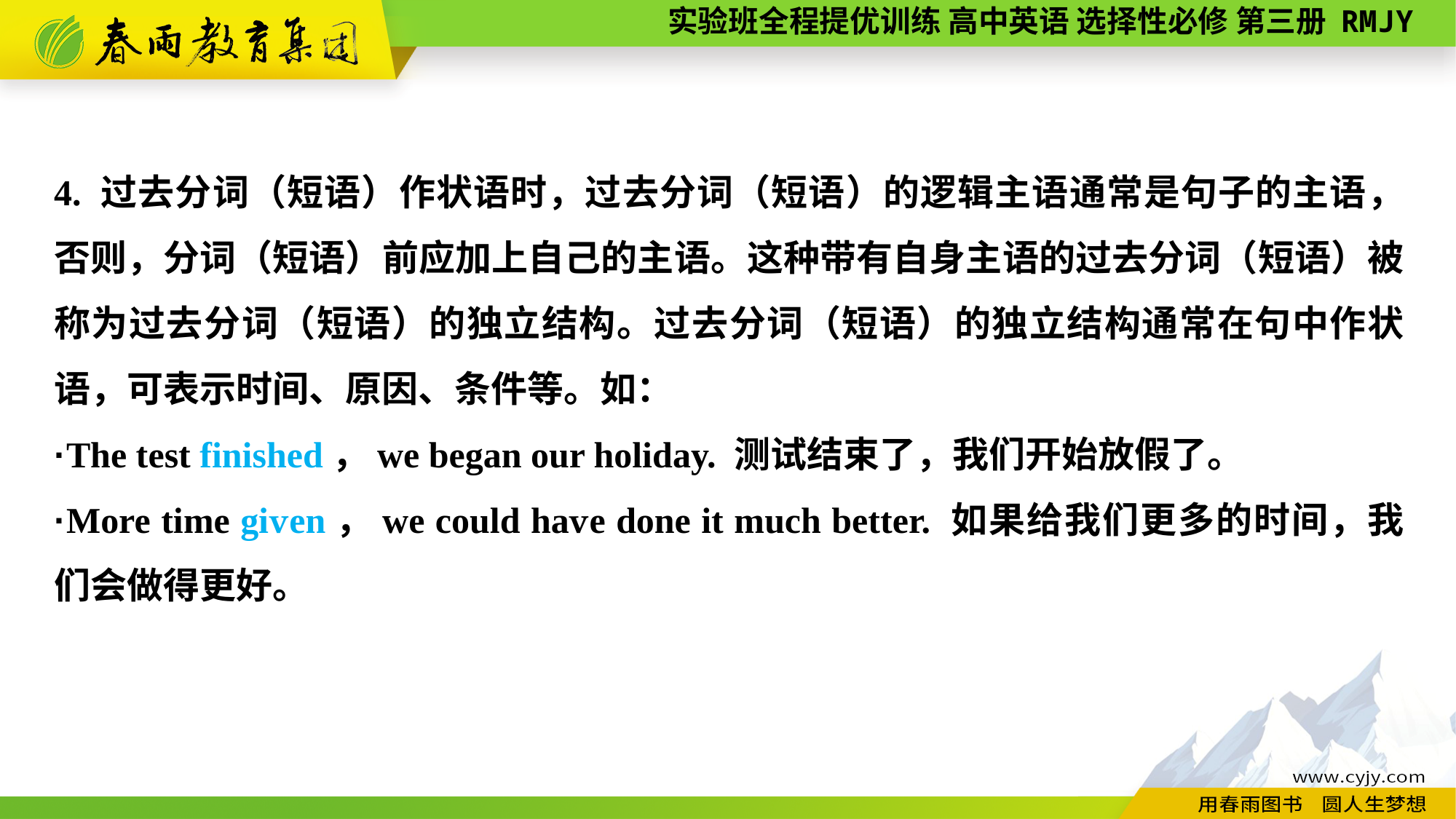

4. 过去分词（短语）作状语时，过去分词（短语）的逻辑主语通常是句子的主语，否则，分词（短语）前应加上自己的主语。这种带有自身主语的过去分词（短语）被称为过去分词（短语）的独立结构。过去分词（短语）的独立结构通常在句中作状语，可表示时间、原因、条件等。如：
·The test finished，we began our holiday. 测试结束了，我们开始放假了。
·More time given，we could have done it much better. 如果给我们更多的时间，我们会做得更好。